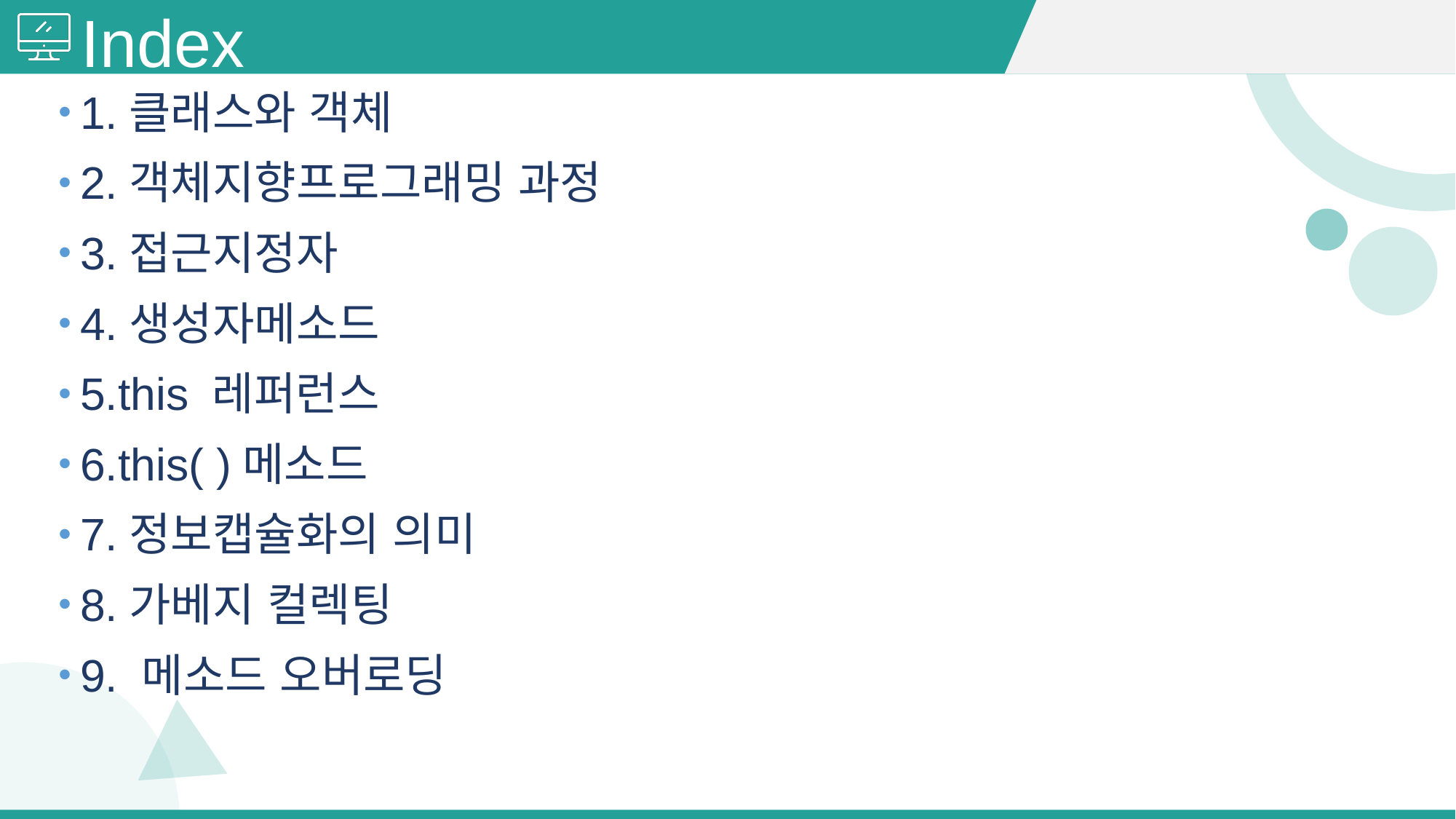

# Index
1.클래스와 객체
2.객체지향프로그래밍 과정
3.접근지정자
4.생성자메소드
5.this 레퍼런스
6.this( )메소드
7.정보캡슐화의 의미
8.가베지 컬렉팅
9. 메소드 오버로딩